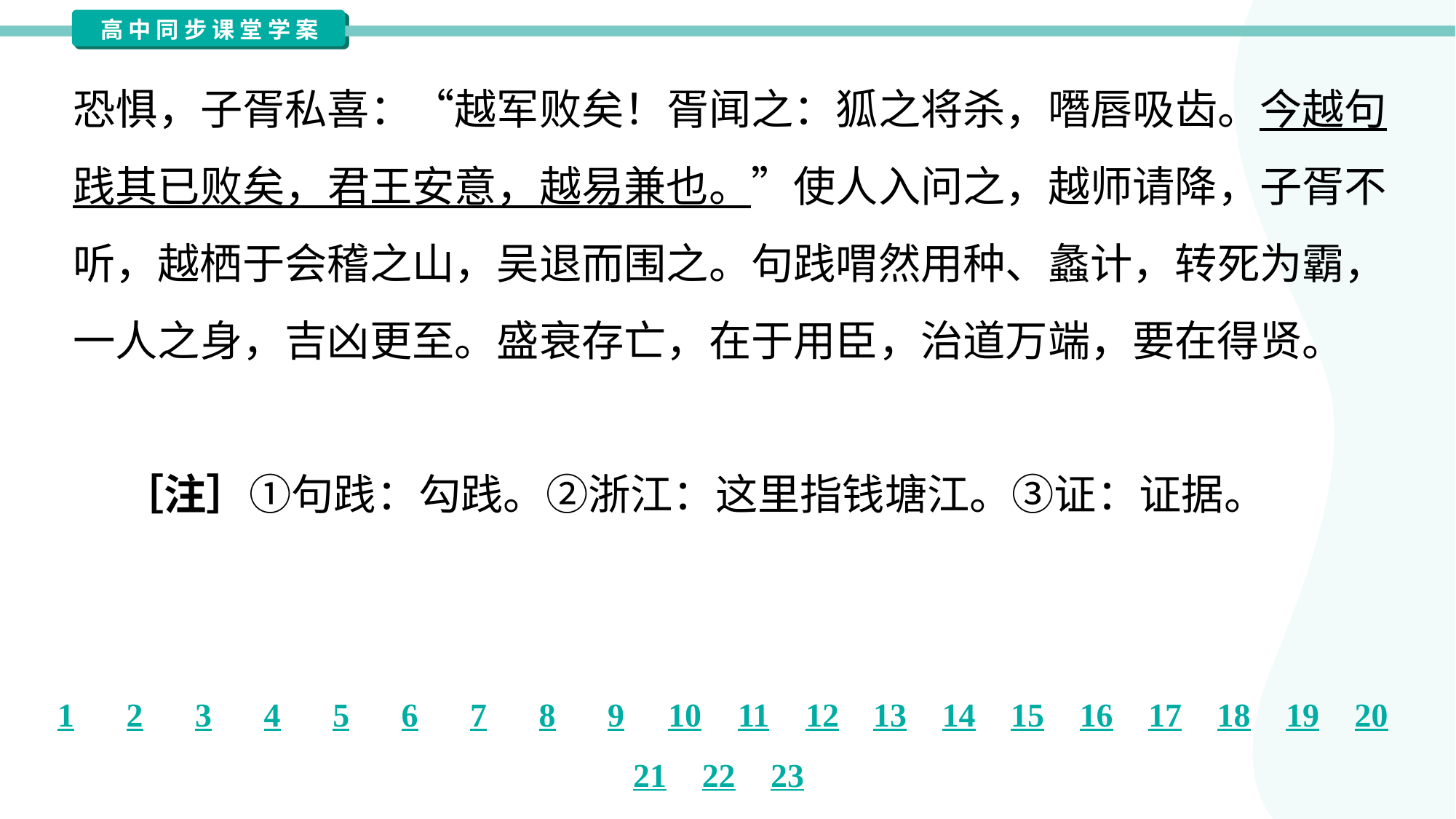

恐惧，子胥私喜：“越军败矣！胥闻之：狐之将杀，噆唇吸齿。今越句
践其已败矣，君王安意，越易兼也。”使人入问之，越师请降，子胥不
听，越栖于会稽之山，吴退而围之。句践喟然用种、蠡计，转死为霸，
一人之身，吉凶更至。盛衰存亡，在于用臣，治道万端，要在得贤。
（摘编自《越绝书·越绝外传记地传第十》）
    ［注］①句践：勾践。②浙江：这里指钱塘江。③证：证据。#1.2.1.2